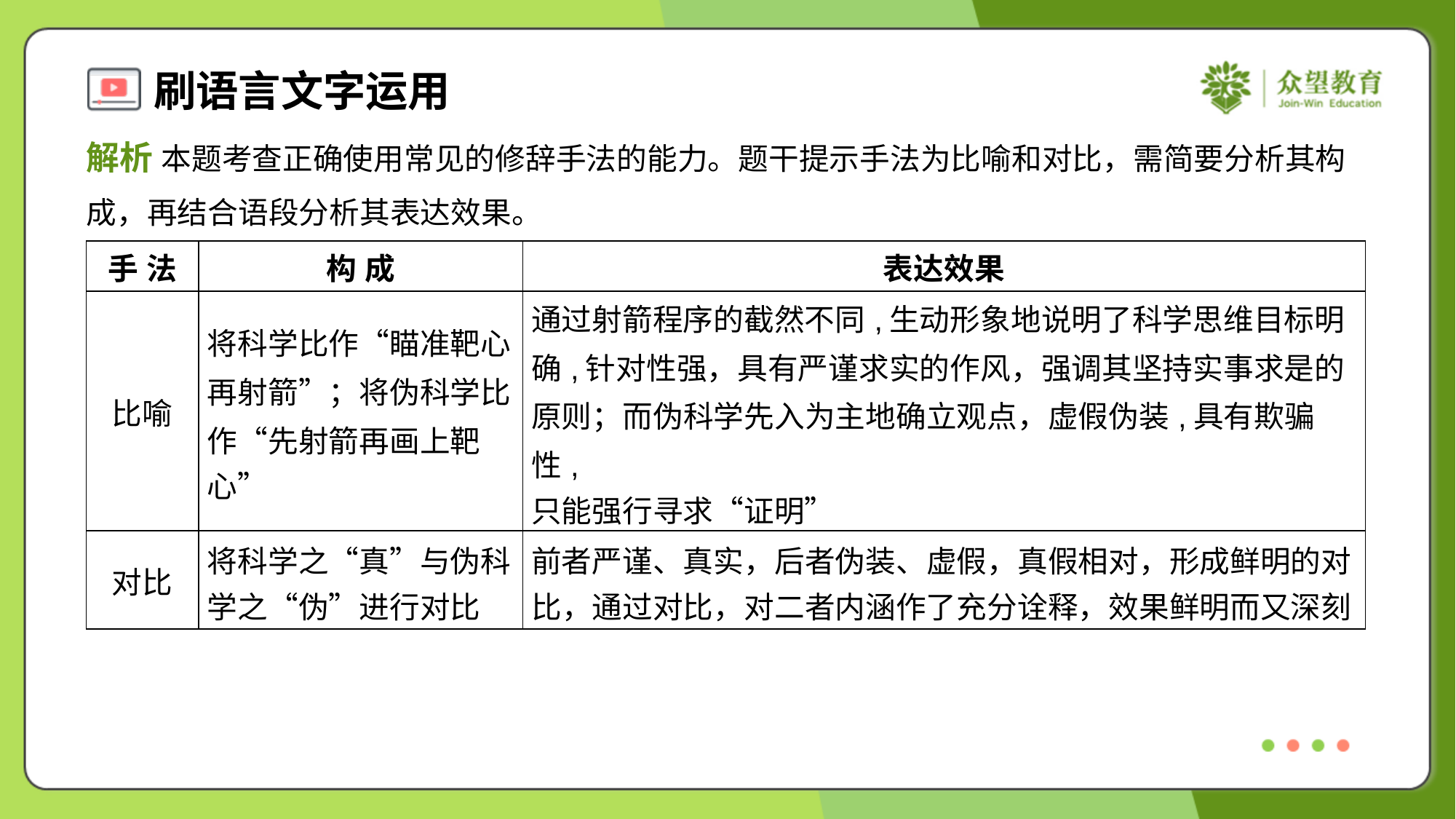

解析 本题考查正确使用常见的修辞手法的能力。题干提示手法为比喻和对比，需简要分析其构
成，再结合语段分析其表达效果。
| 手 法 | 构 成 | 表达效果 |
| --- | --- | --- |
| 比喻 | 将科学比作“瞄准靶心 再射箭”；将伪科学比 作“先射箭再画上靶 心” | 通过射箭程序的截然不同,生动形象地说明了科学思维目标明 确,针对性强，具有严谨求实的作风，强调其坚持实事求是的 原则；而伪科学先入为主地确立观点，虚假伪装,具有欺骗性, 只能强行寻求“证明” |
| 对比 | 将科学之“真”与伪科 学之“伪”进行对比 | 前者严谨、真实，后者伪装、虚假，真假相对，形成鲜明的对 比，通过对比，对二者内涵作了充分诠释，效果鲜明而又深刻 |